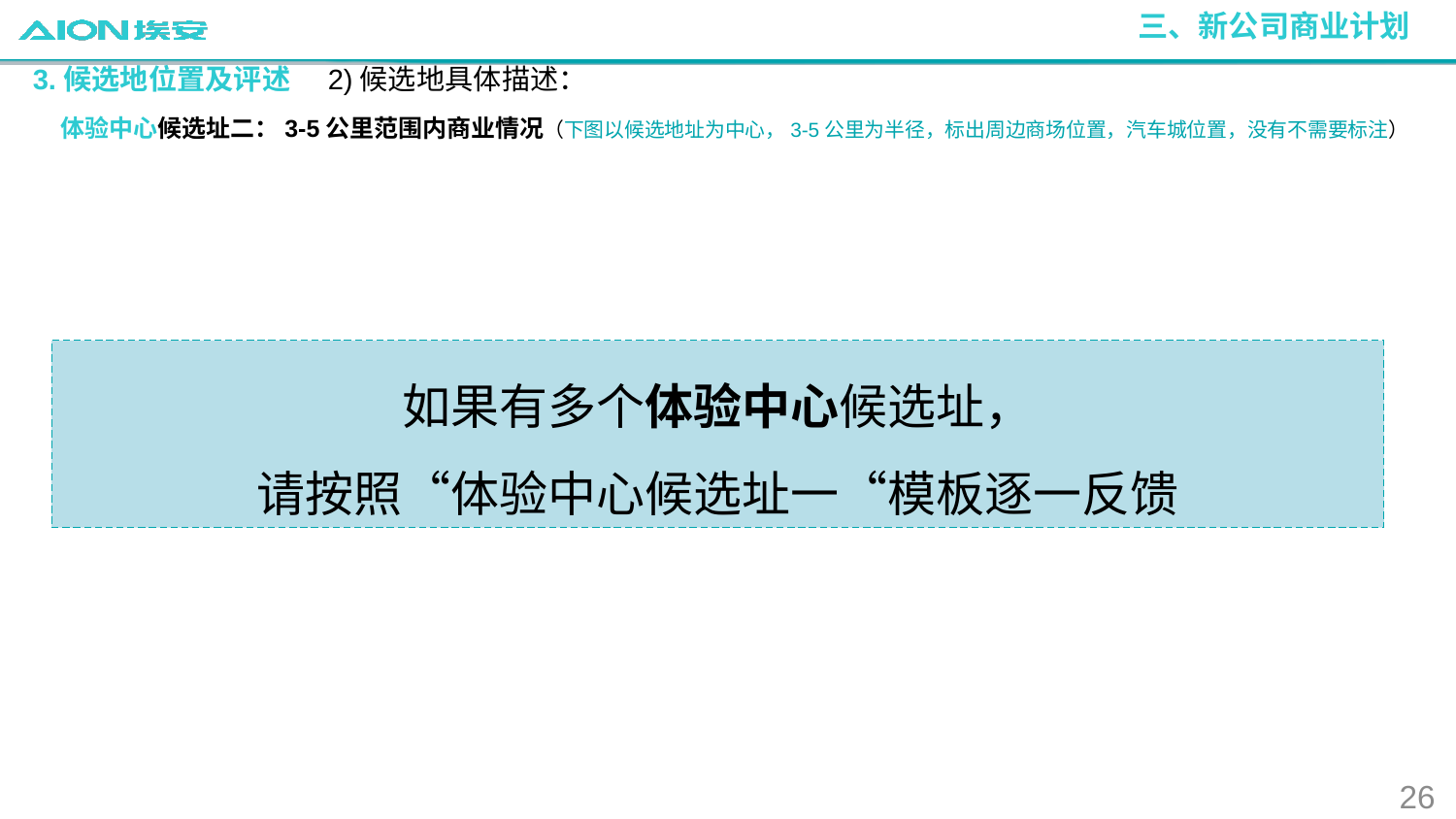

三、新公司商业计划
3.候选地位置及评述
2)候选地具体描述：
体验中心候选址二：3-5公里范围内商业情况（下图以候选地址为中心，3-5公里为半径，标出周边商场位置，汽车城位置，没有不需要标注）
如果有多个体验中心候选址，
请按照“体验中心候选址一“模板逐一反馈